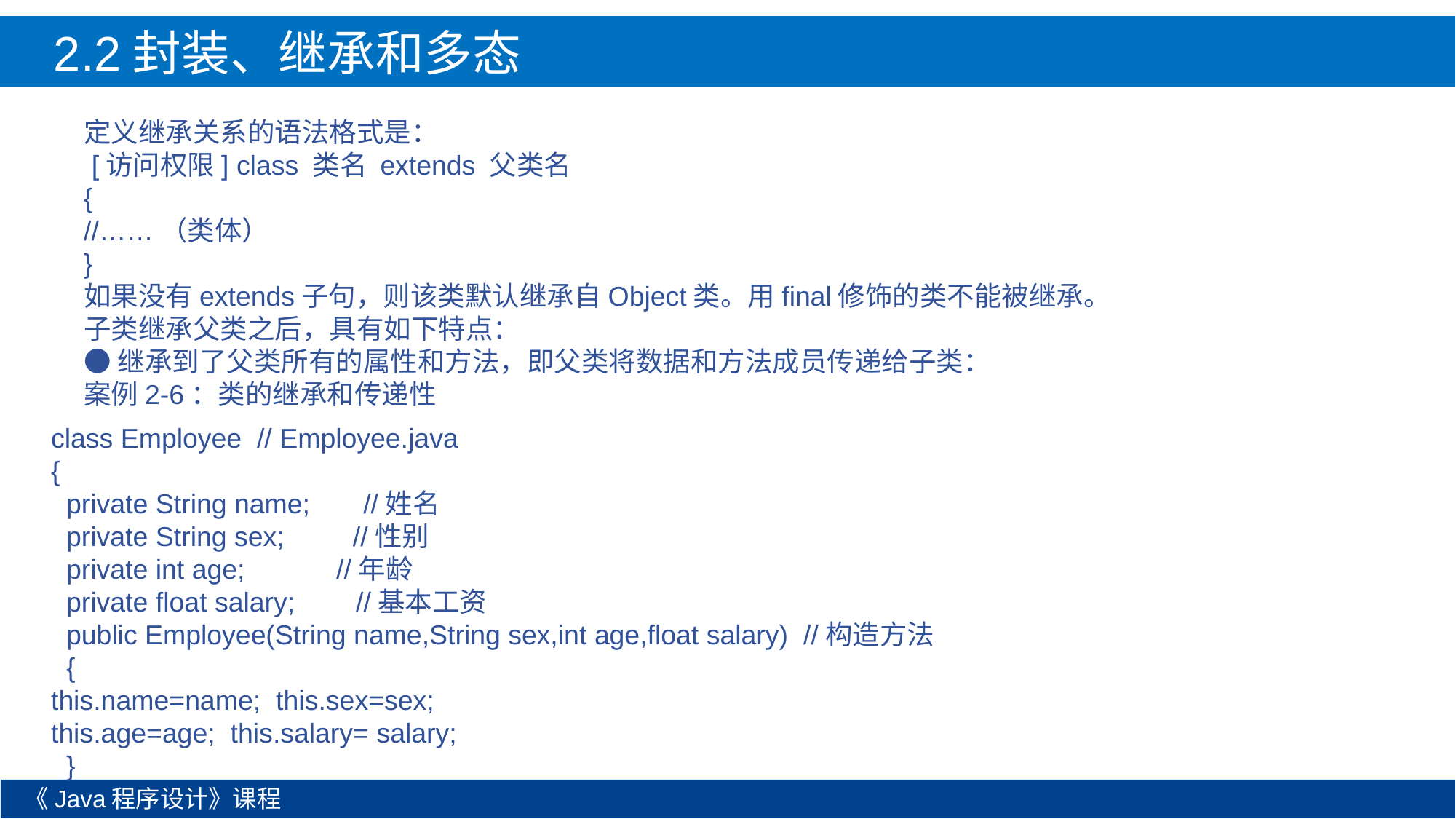

2.2封装、继承和多态
定义继承关系的语法格式是：
 [访问权限] class 类名 extends 父类名
{
//……（类体）
}
如果没有extends子句，则该类默认继承自Object类。用final修饰的类不能被继承。
子类继承父类之后，具有如下特点：
●继承到了父类所有的属性和方法，即父类将数据和方法成员传递给子类：
案例2-6：类的继承和传递性
class Employee  // Employee.java
{
  private String name;       //姓名
  private String sex;         //性别
  private int age;            //年龄
  private float salary;        //基本工资
  public Employee(String name,String sex,int age,float salary)  //构造方法
  {
this.name=name;  this.sex=sex;
this.age=age;  this.salary= salary;
  }

《Java程序设计》课程